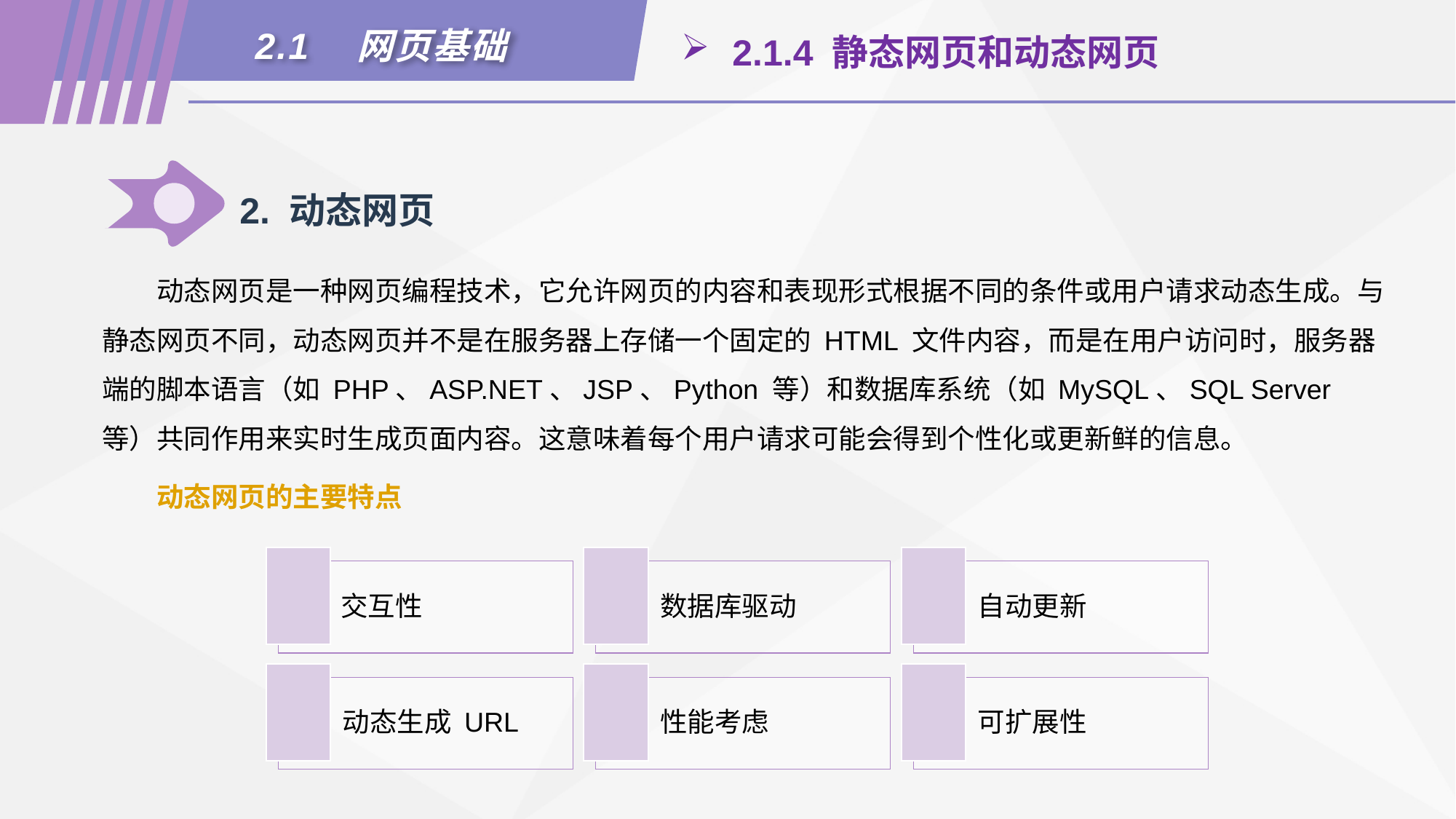

2.1　网页基础
 2.1.4 静态网页和动态网页

2. 动态网页
动态网页是一种网页编程技术，它允许网页的内容和表现形式根据不同的条件或用户请求动态生成。与静态网页不同，动态网页并不是在服务器上存储一个固定的 HTML 文件内容，而是在用户访问时，服务器端的脚本语言（如 PHP、ASP.NET、JSP、Python 等）和数据库系统（如 MySQL、SQL Server 等）共同作用来实时生成页面内容。这意味着每个用户请求可能会得到个性化或更新鲜的信息。
动态网页的主要特点
交互性
数据库驱动
自动更新
动态生成 URL
性能考虑
可扩展性